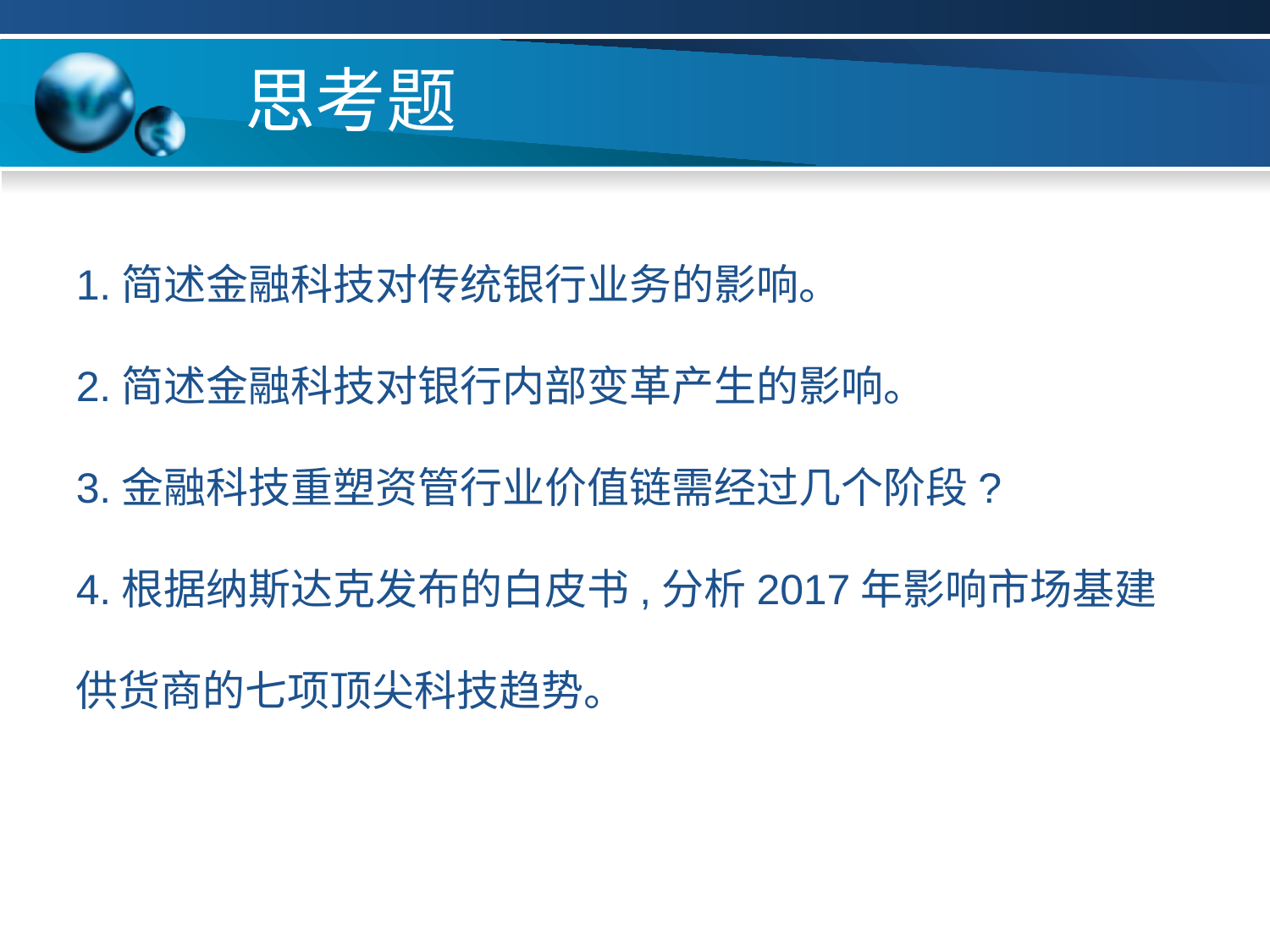

# 思考题
1.简述金融科技对传统银行业务的影响。
2.简述金融科技对银行内部变革产生的影响。
3.金融科技重塑资管行业价值链需经过几个阶段?
4.根据纳斯达克发布的白皮书,分析2017年影响市场基建供货商的七项顶尖科技趋势。